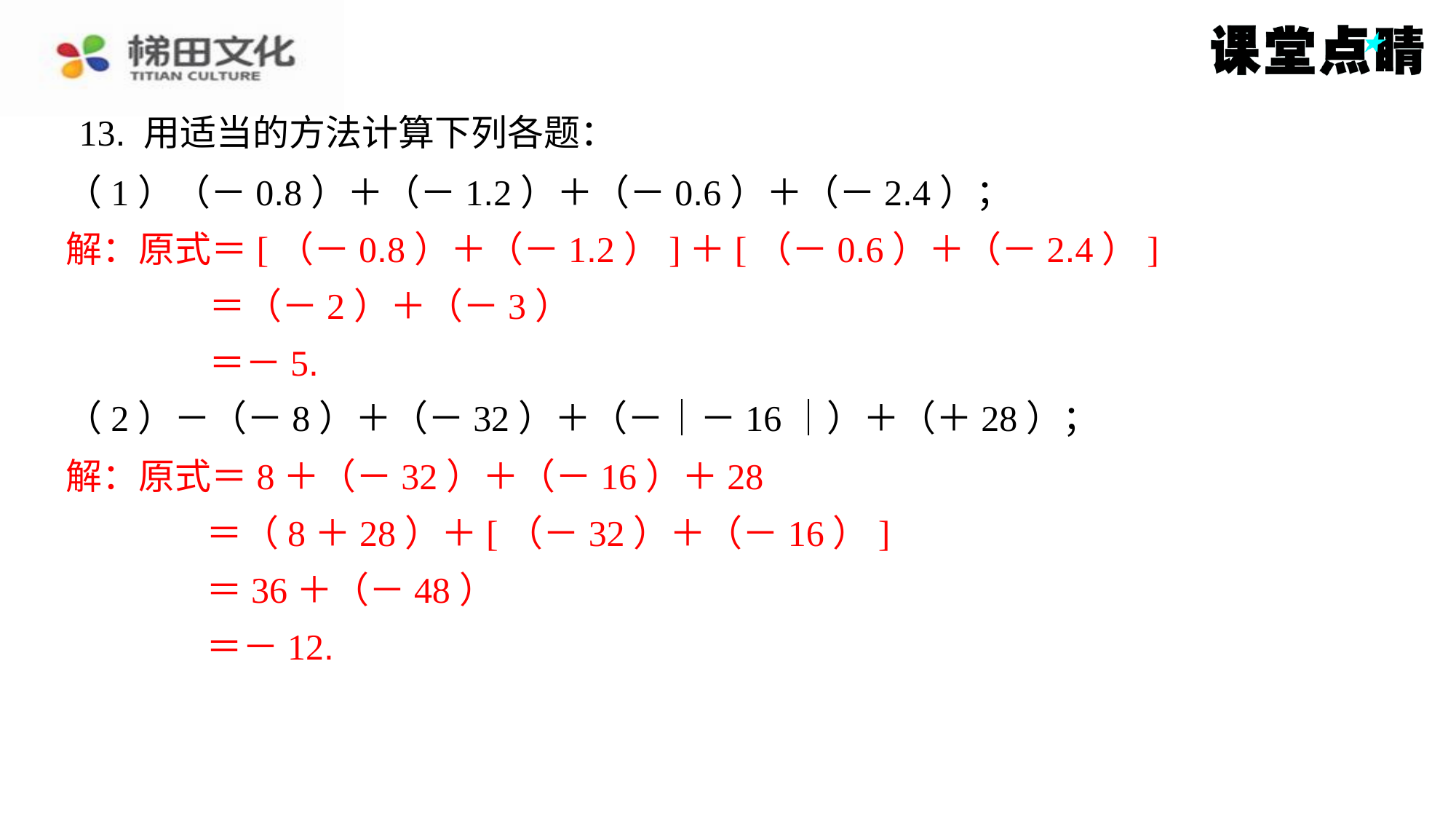

13. 用适当的方法计算下列各题：
（1）（－0.8）＋（－1.2）＋（－0.6）＋（－2.4）；
解：原式＝[（－0.8）＋（－1.2）]＋[（－0.6）＋（－2.4）]
＝（－2）＋（－3）
＝－5.
（2）－（－8）＋（－32）＋（－｜－16｜）＋（＋28）；
解：原式＝8＋（－32）＋（－16）＋28
＝（8＋28）＋[（－32）＋（－16）]
＝36＋（－48）
＝－12.
解：原式＝[（－0.8）＋（－1.2）]＋[（－0.6）＋（－2.4）]
＝（－2）＋（－3）
＝－5.
解：原式＝8＋（－32）＋（－16）＋28
＝（8＋28）＋[（－32）＋（－16）]
＝36＋（－48）
＝－12.